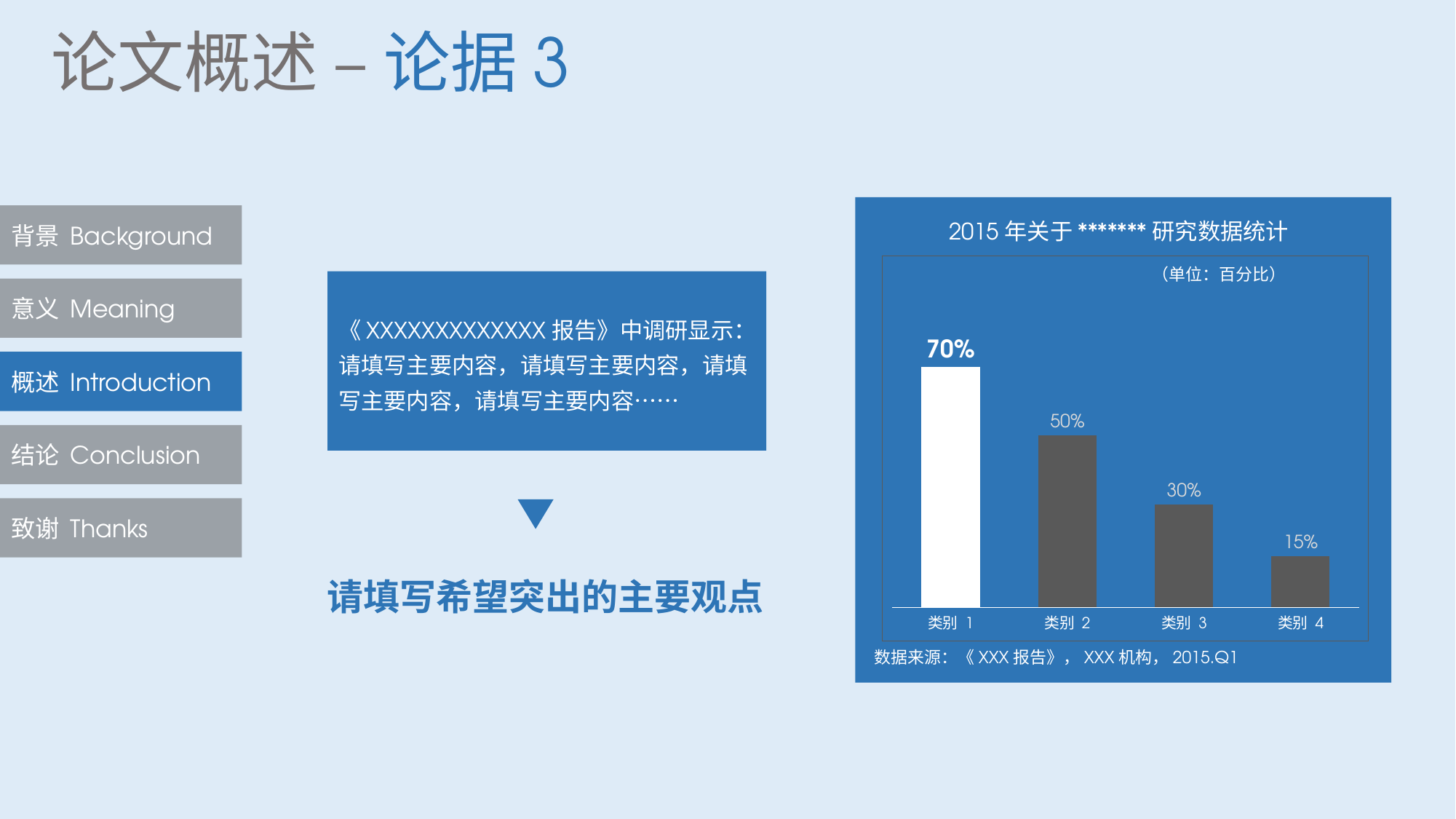

论文概述 – 论据3

2015年关于*******研究数据统计

### Chart

| Category | 研究事项 |
|---|---|
| 类别 1 | 0.7 |
| 类别 2 | 0.5 |
| 类别 3 | 0.3 |
| 类别 4 | 0.15 |
（单位：百分比）
数据来源：《XXX报告》，XXX机构，2015.Q1
背景 Background
《XXXXXXXXXXXXX报告》中调研显示：
请填写主要内容，请填写主要内容，请填写主要内容，请填写主要内容……
意义 Meaning
概述 Introduction
结论 Conclusion
致谢 Thanks

请填写希望突出的主要观点